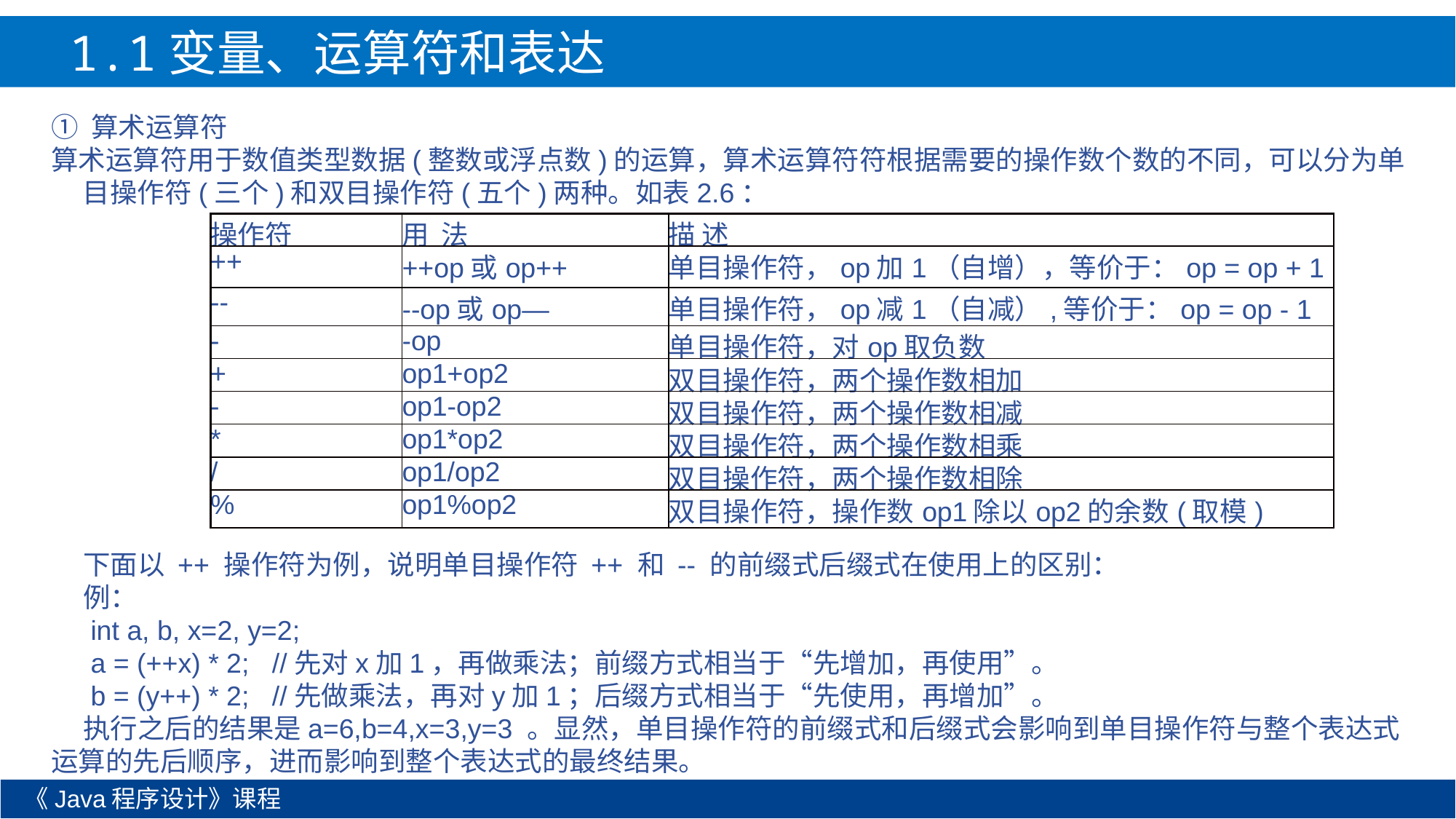

1.1变量、运算符和表达式
① 算术运算符
算术运算符用于数值类型数据(整数或浮点数)的运算，算术运算符符根据需要的操作数个数的不同，可以分为单目操作符(三个)和双目操作符(五个)两种。如表2.6：
| 操作符 | 用 法 | 描 述 |
| --- | --- | --- |
| ++ | ++op或op++ | 单目操作符，op加1（自增），等价于：op = op + 1 |
| -- | --op或op— | 单目操作符，op减1（自减）,等价于：op = op - 1 |
| - | -op | 单目操作符，对op取负数 |
| + | op1+op2 | 双目操作符，两个操作数相加 |
| - | op1-op2 | 双目操作符，两个操作数相减 |
| \* | op1\*op2 | 双目操作符，两个操作数相乘 |
| / | op1/op2 | 双目操作符，两个操作数相除 |
| % | op1%op2 | 双目操作符，操作数op1除以op2的余数(取模) |
下面以 ++ 操作符为例，说明单目操作符 ++ 和 -- 的前缀式后缀式在使用上的区别：
例：
 int a, b, x=2, y=2;
 a = (++x) * 2;   //先对x加1，再做乘法；前缀方式相当于“先增加，再使用”。
 b = (y++) * 2;   //先做乘法，再对y加1；后缀方式相当于“先使用，再增加”。
执行之后的结果是a=6,b=4,x=3,y=3 。显然，单目操作符的前缀式和后缀式会影响到单目操作符与整个表达式运算的先后顺序，进而影响到整个表达式的最终结果。
《Java程序设计》课程